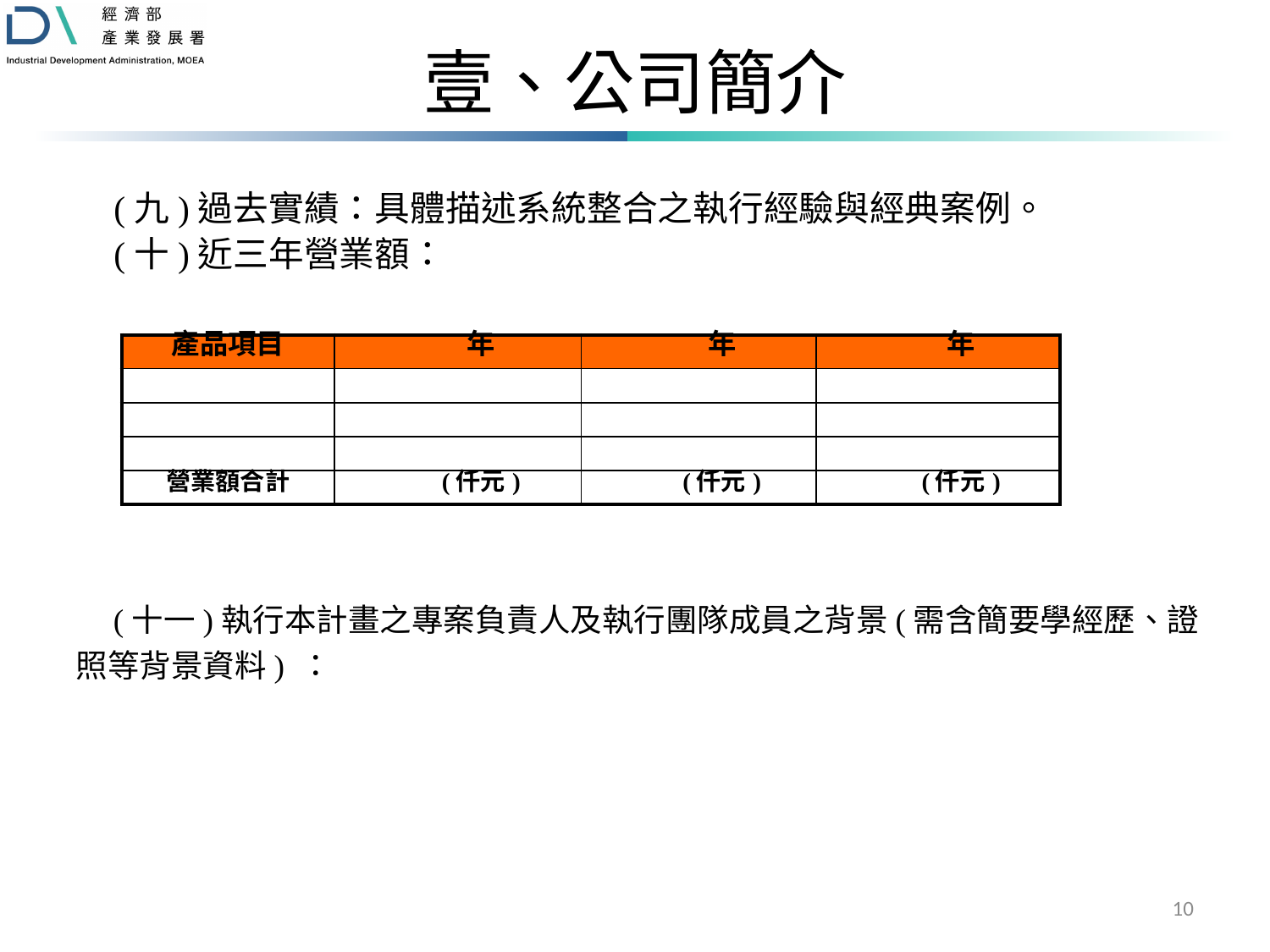

# 壹、公司簡介
(九)過去實績：具體描述系統整合之執行經驗與經典案例。
(十)近三年營業額：

| 產品項目 | 年 | 年 | 年 |
| --- | --- | --- | --- |
|  |  |  |  |
|  |  |  |  |
|  |  |  |  |
| 營業額合計 | (仟元) | (仟元) | (仟元) |
(十一)執行本計畫之專案負責人及執行團隊成員之背景(需含簡要學經歷、證照等背景資料) ：
10